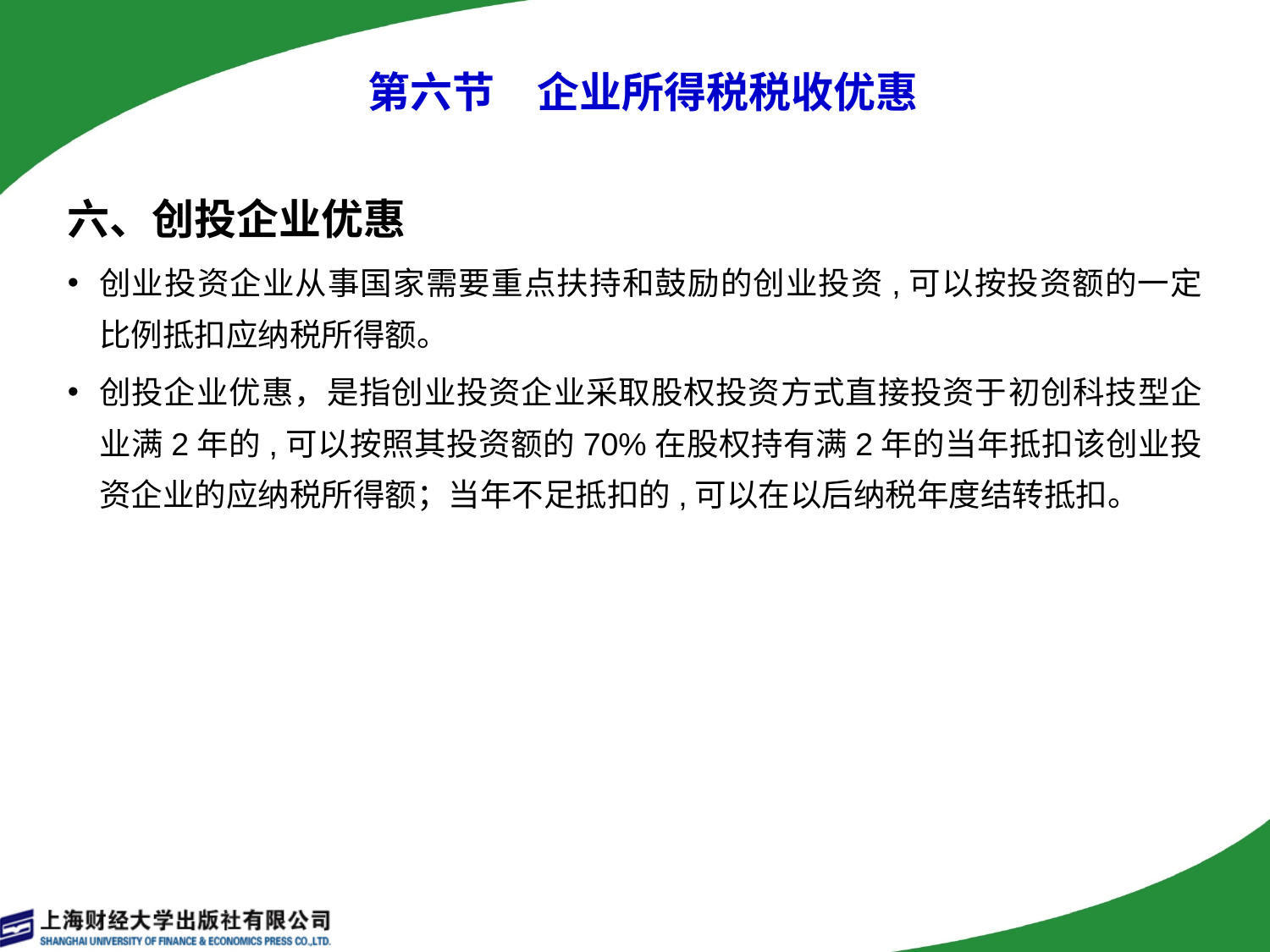

# 第六节　企业所得税税收优惠
六、创投企业优惠
创业投资企业从事国家需要重点扶持和鼓励的创业投资,可以按投资额的一定比例抵扣应纳税所得额。
创投企业优惠，是指创业投资企业采取股权投资方式直接投资于初创科技型企业满2年的,可以按照其投资额的70%在股权持有满2年的当年抵扣该创业投资企业的应纳税所得额；当年不足抵扣的,可以在以后纳税年度结转抵扣。